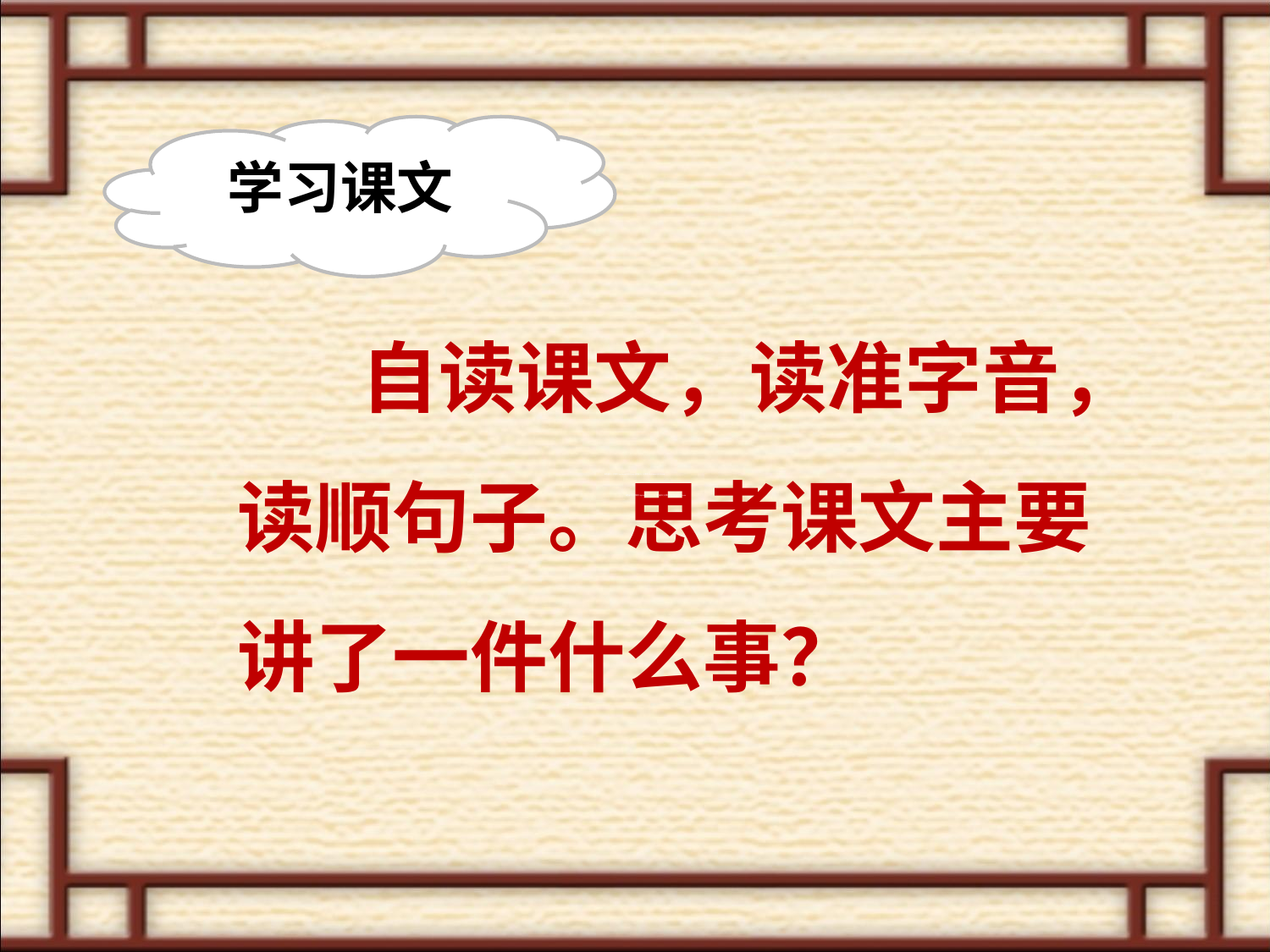

学习课文
      自读课文，读准字音，读顺句子。思考课文主要讲了一件什么事？

绿色圃中小学教育http://www.LSPJY.com绿色圃中小学教育http://www.LSPJY.com

绿色圃中小学教育http://www.LSPJY.com绿色圃中小学教育http://www.LSPJY.com

11